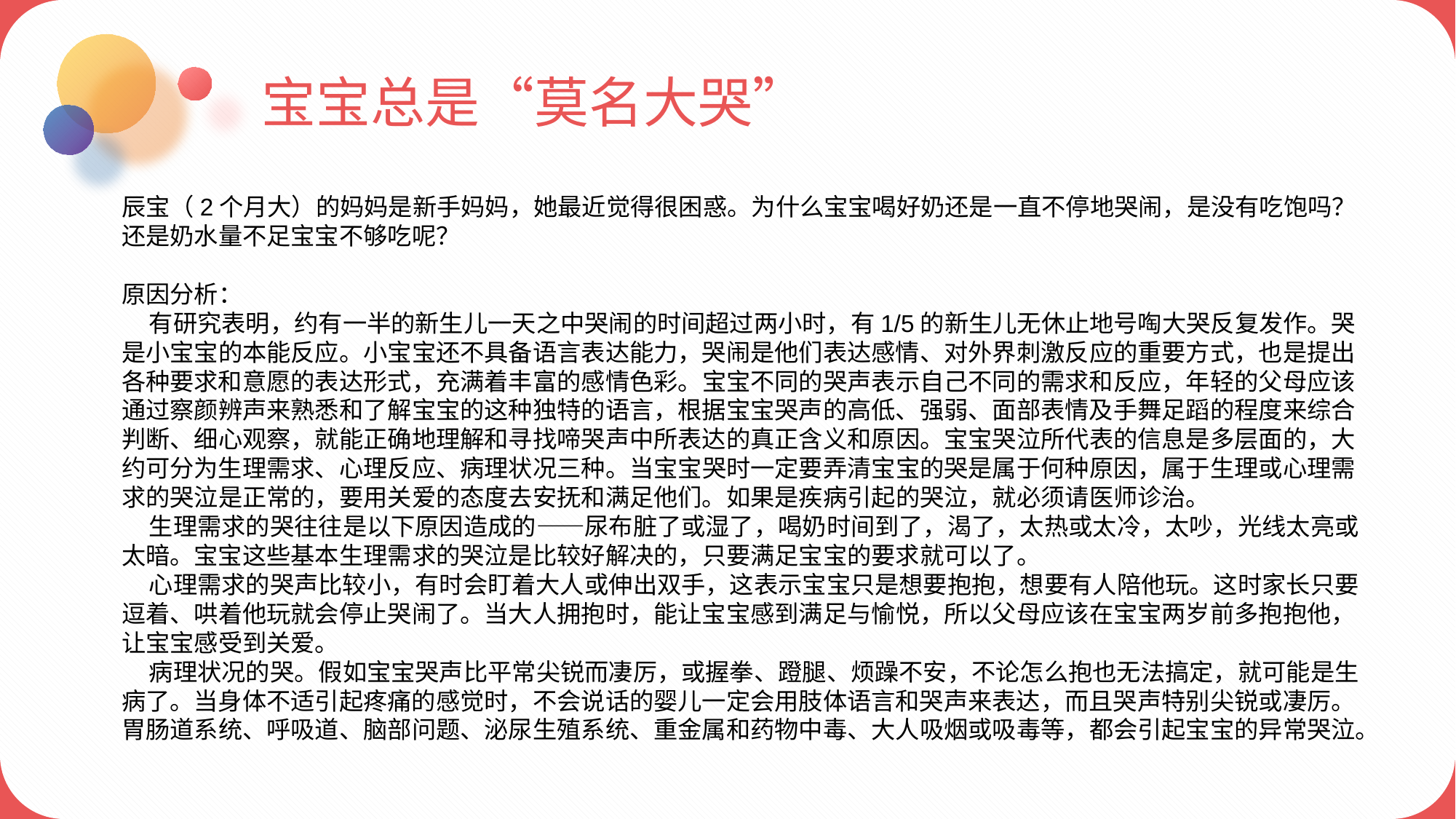

宝宝总是“莫名大哭”
辰宝（2个月大）的妈妈是新手妈妈，她最近觉得很困惑。为什么宝宝喝好奶还是一直不停地哭闹，是没有吃饱吗？还是奶水量不足宝宝不够吃呢？

原因分析：
    有研究表明，约有一半的新生儿一天之中哭闹的时间超过两小时，有1/5的新生儿无休止地号啕大哭反复发作。哭是小宝宝的本能反应。小宝宝还不具备语言表达能力，哭闹是他们表达感情、对外界刺激反应的重要方式，也是提出各种要求和意愿的表达形式，充满着丰富的感情色彩。宝宝不同的哭声表示自己不同的需求和反应，年轻的父母应该通过察颜辨声来熟悉和了解宝宝的这种独特的语言，根据宝宝哭声的高低、强弱、面部表情及手舞足蹈的程度来综合判断、细心观察，就能正确地理解和寻找啼哭声中所表达的真正含义和原因。宝宝哭泣所代表的信息是多层面的，大约可分为生理需求、心理反应、病理状况三种。当宝宝哭时一定要弄清宝宝的哭是属于何种原因，属于生理或心理需求的哭泣是正常的，要用关爱的态度去安抚和满足他们。如果是疾病引起的哭泣，就必须请医师诊治。
    生理需求的哭往往是以下原因造成的——尿布脏了或湿了，喝奶时间到了，渴了，太热或太冷，太吵，光线太亮或太暗。宝宝这些基本生理需求的哭泣是比较好解决的，只要满足宝宝的要求就可以了。
    心理需求的哭声比较小，有时会盯着大人或伸出双手，这表示宝宝只是想要抱抱，想要有人陪他玩。这时家长只要逗着、哄着他玩就会停止哭闹了。当大人拥抱时，能让宝宝感到满足与愉悦，所以父母应该在宝宝两岁前多抱抱他，让宝宝感受到关爱。
    病理状况的哭。假如宝宝哭声比平常尖锐而凄厉，或握拳、蹬腿、烦躁不安，不论怎么抱也无法搞定，就可能是生病了。当身体不适引起疼痛的感觉时，不会说话的婴儿一定会用肢体语言和哭声来表达，而且哭声特别尖锐或凄厉。胃肠道系统、呼吸道、脑部问题、泌尿生殖系统、重金属和药物中毒、大人吸烟或吸毒等，都会引起宝宝的异常哭泣。